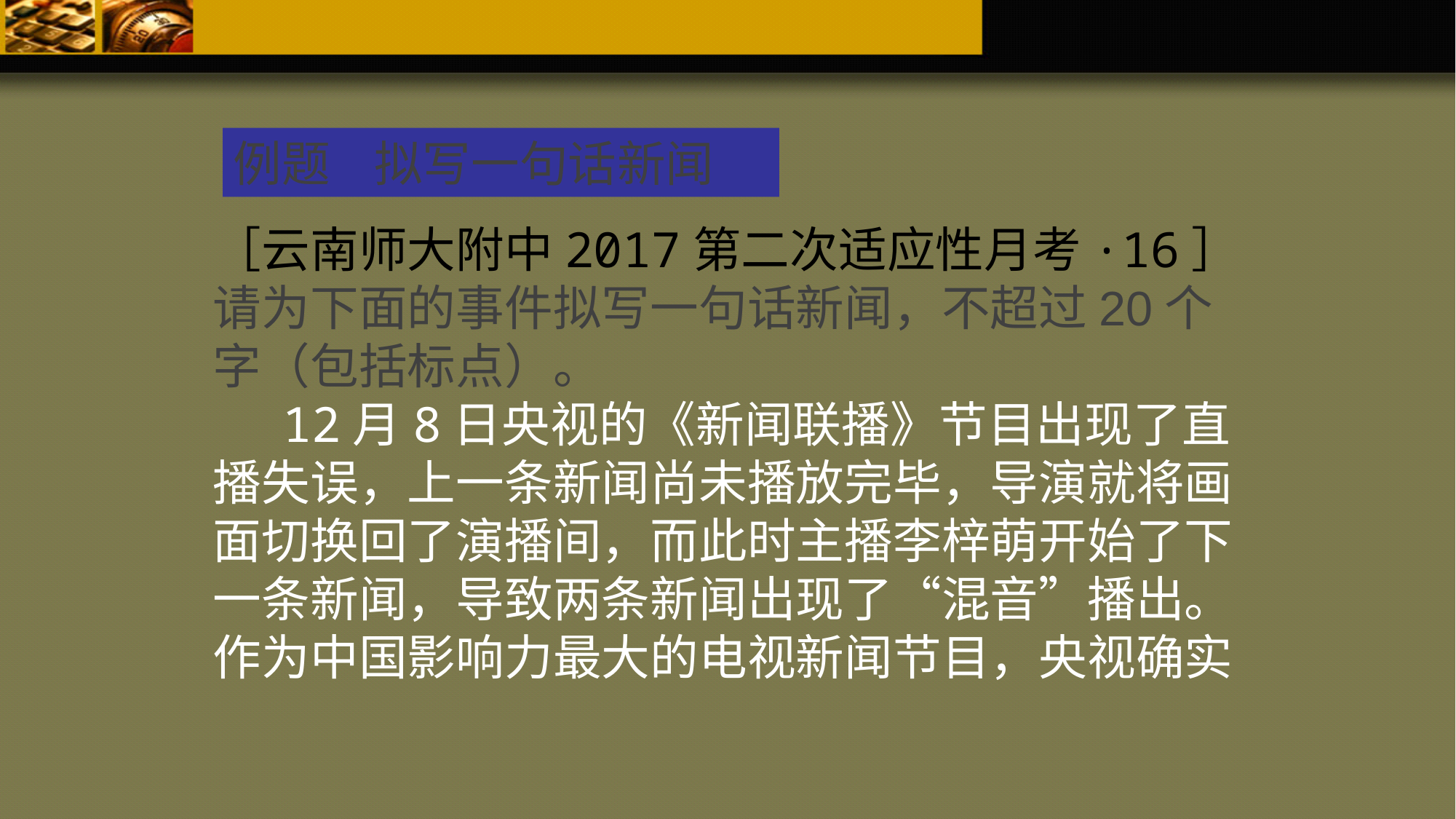

例题    拟写一句话新闻
［云南师大附中2017第二次适应性月考·16］请为下面的事件拟写一句话新闻，不超过20个字（包括标点）。
    12月8日央视的《新闻联播》节目出现了直播失误，上一条新闻尚未播放完毕，导演就将画面切换回了演播间，而此时主播李梓萌开始了下一条新闻，导致两条新闻出现了“混音”播出。作为中国影响力最大的电视新闻节目，央视确实